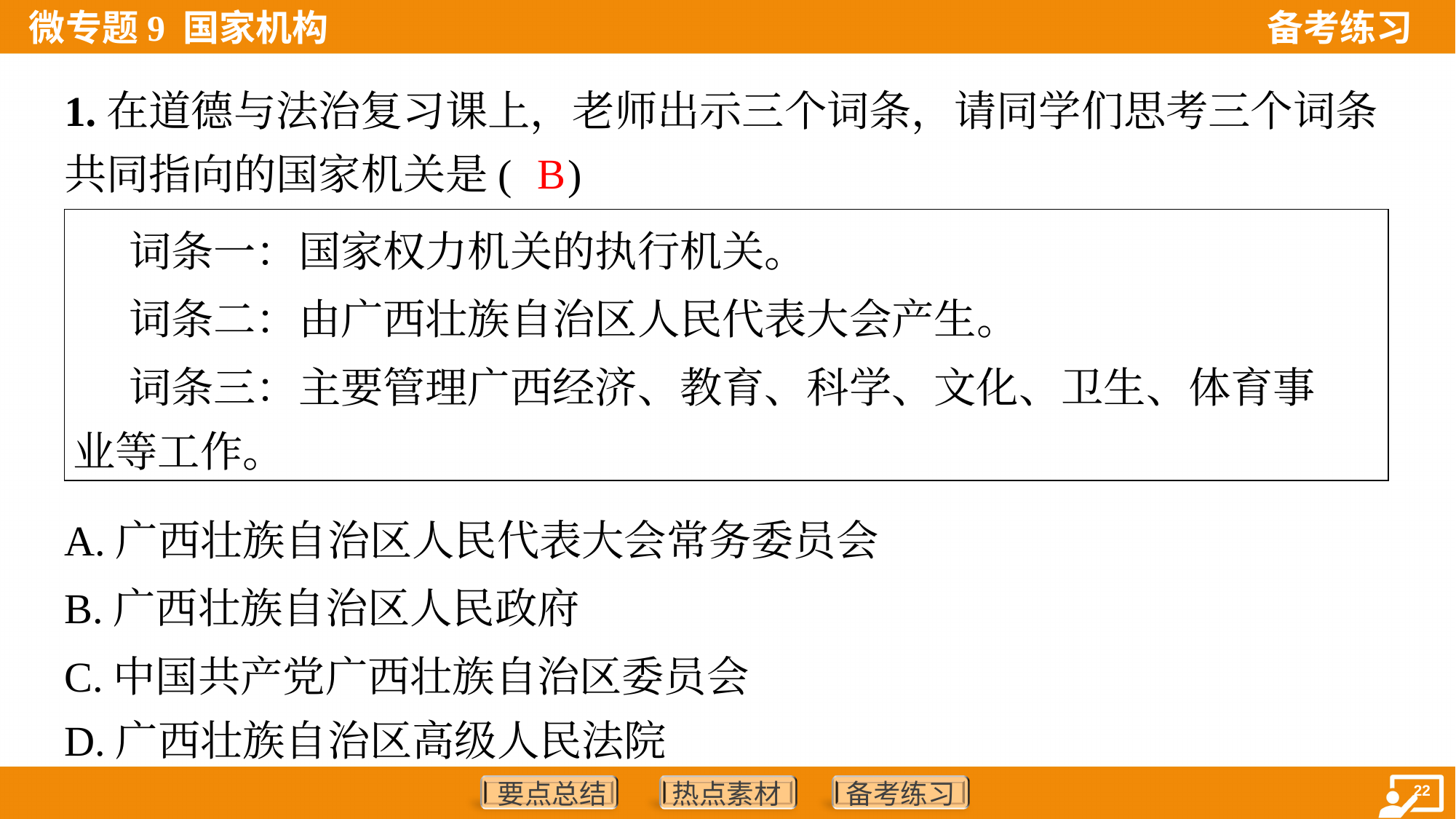

1.在道德与法治复习课上，老师出示三个词条，请同学们思考三个词条
共同指向的国家机关是(     )
B
| 词条一：国家权力机关的执行机关。 词条二：由广西壮族自治区人民代表大会产生。 词条三：主要管理广西经济、教育、科学、文化、卫生、体育事 业等工作。 |
| --- |
A.广西壮族自治区人民代表大会常务委员会
B.广西壮族自治区人民政府
C.中国共产党广西壮族自治区委员会
D.广西壮族自治区高级人民法院